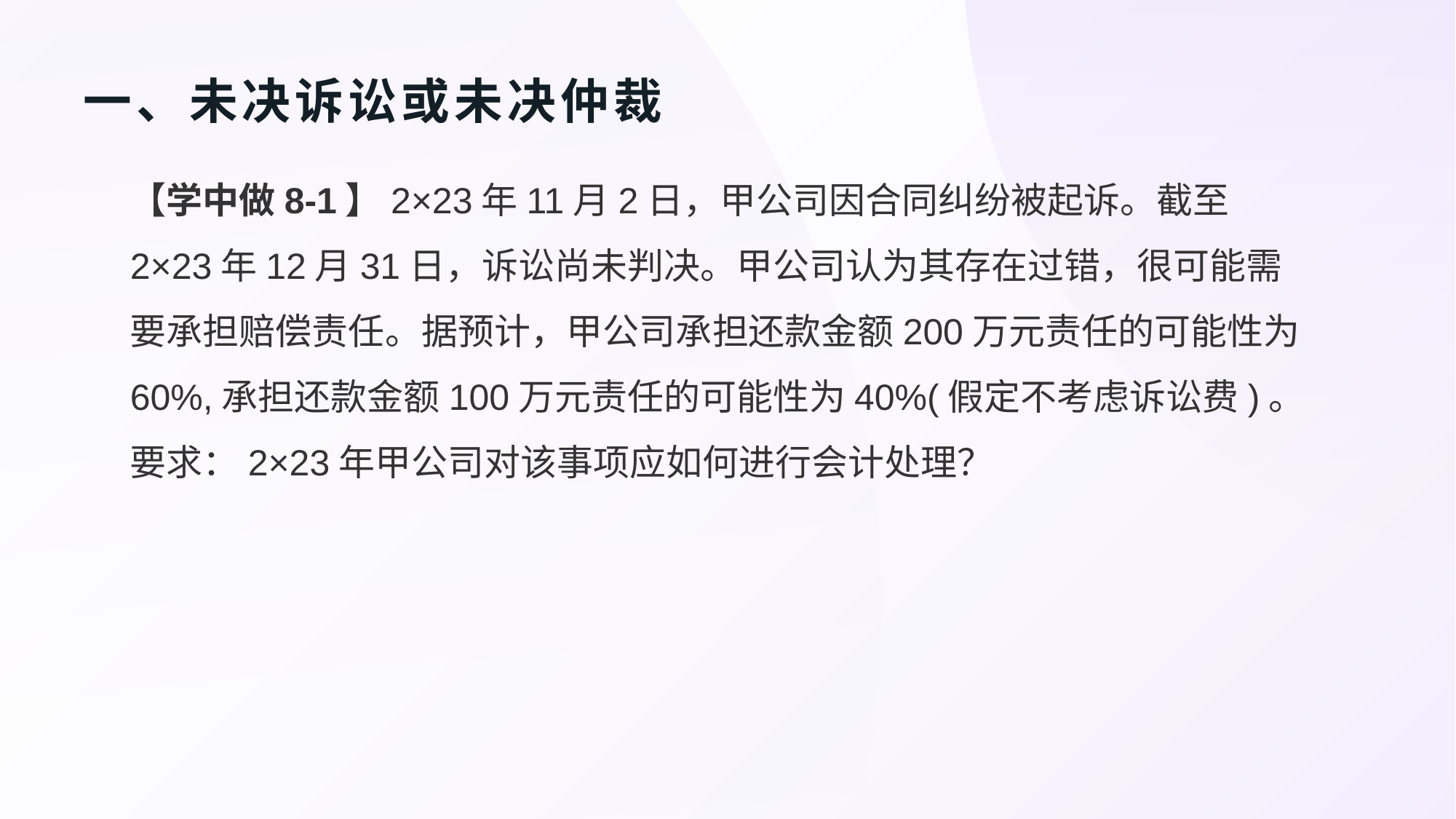

# 一、未决诉讼或未决仲裁
【学中做8-1】2×23年11月2日，甲公司因合同纠纷被起诉。截至2×23年12月31日，诉讼尚未判决。甲公司认为其存在过错，很可能需要承担赔偿责任。据预计，甲公司承担还款金额200万元责任的可能性为60%,承担还款金额100万元责任的可能性为40%(假定不考虑诉讼费)。
要求：2×23年甲公司对该事项应如何进行会计处理？